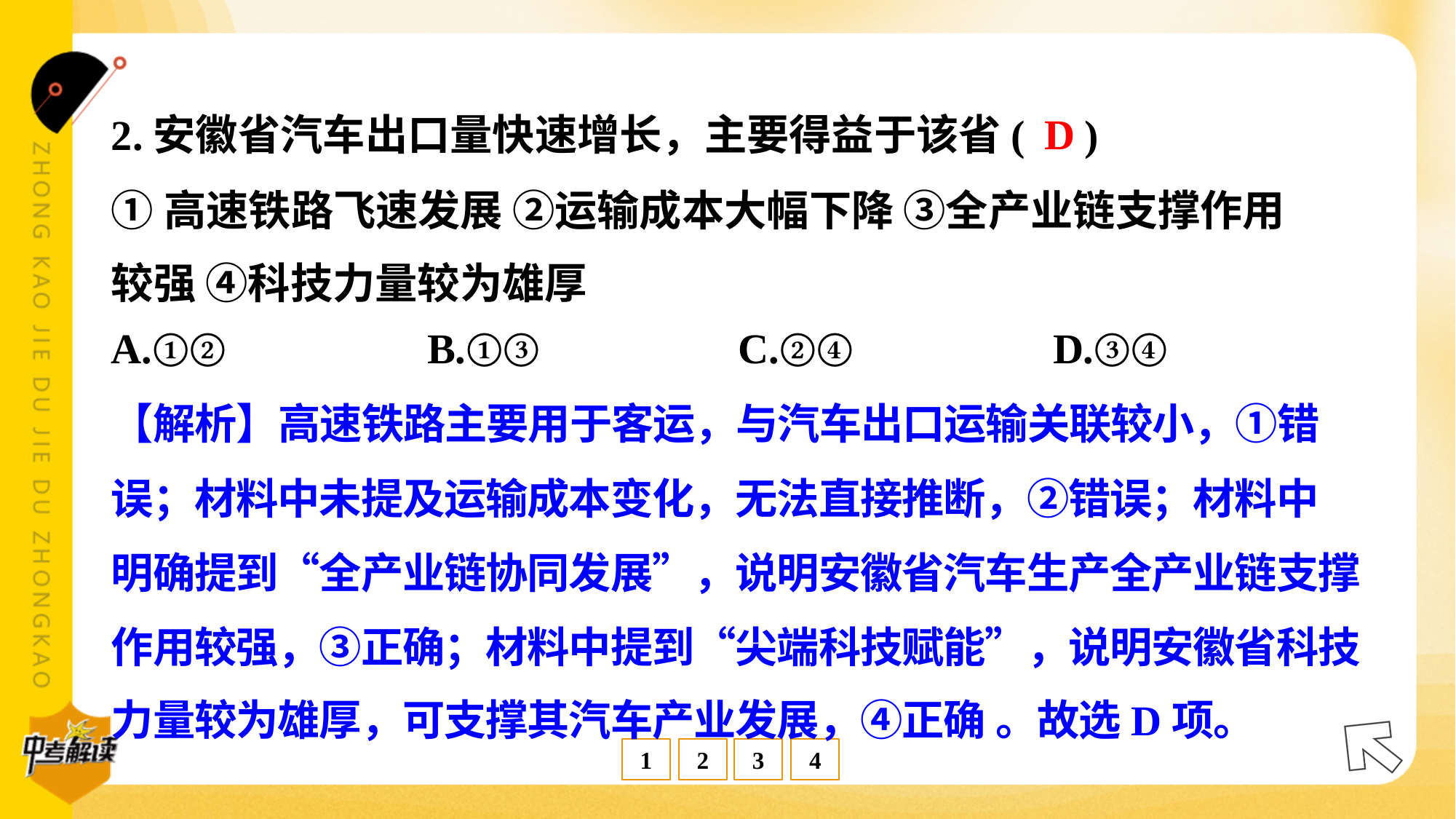

D
2.安徽省汽车出口量快速增长，主要得益于该省(     )
①高速铁路飞速发展 ②运输成本大幅下降 ③全产业链支撑作用
较强 ④科技力量较为雄厚
A.①②	B.①③	C.②④	D.③④
【解析】高速铁路主要用于客运，与汽车出口运输关联较小，①错
误；材料中未提及运输成本变化，无法直接推断，②错误；材料中
明确提到“全产业链协同发展”，说明安徽省汽车生产全产业链支撑
作用较强，③正确；材料中提到“尖端科技赋能”，说明安徽省科技
力量较为雄厚，可支撑其汽车产业发展，④正确 。故选D项。